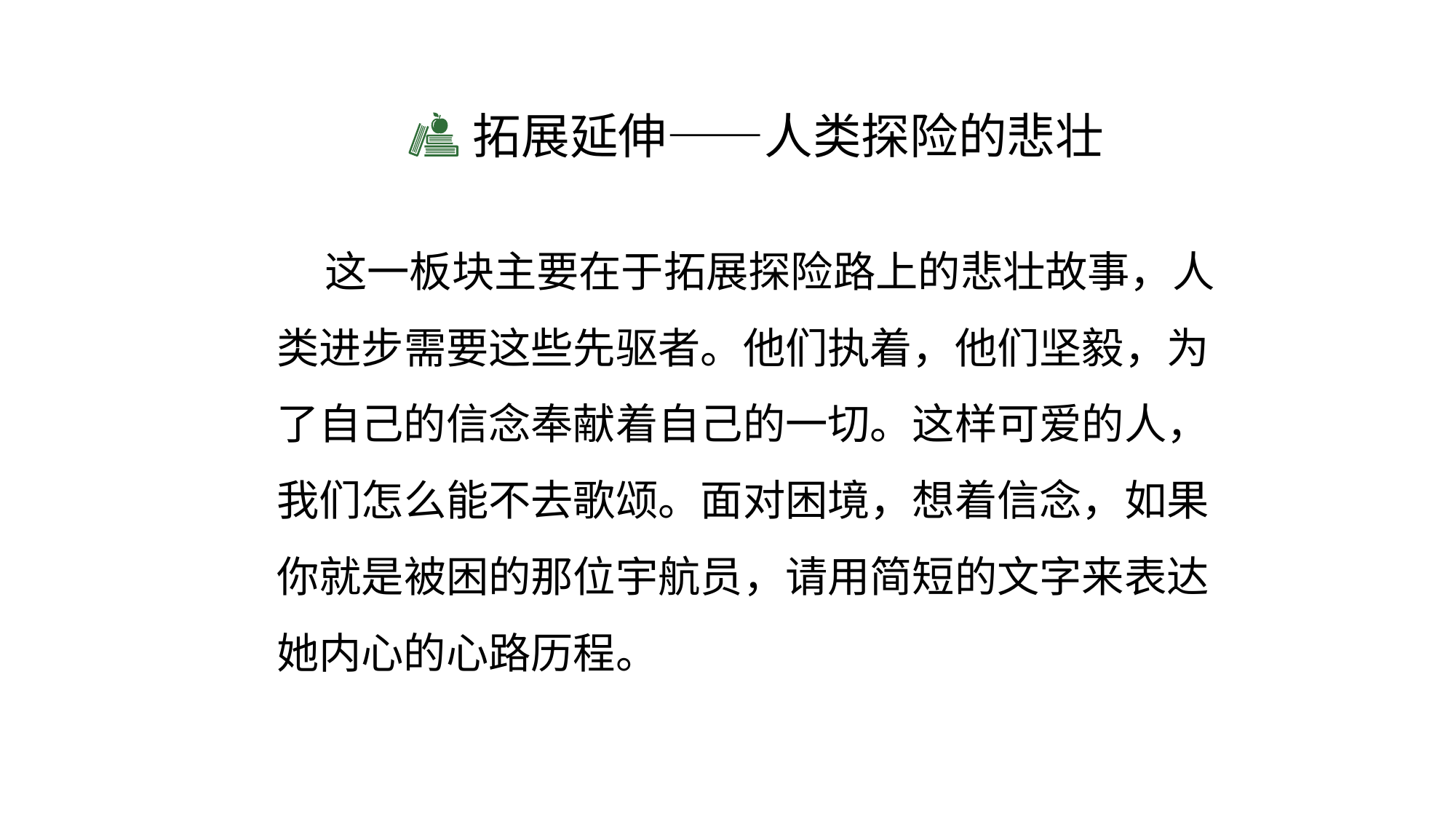

拓展延伸——人类探险的悲壮

    这一板块主要在于拓展探险路上的悲壮故事，人类进步需要这些先驱者。他们执着，他们坚毅，为了自己的信念奉献着自己的一切。这样可爱的人，我们怎么能不去歌颂。面对困境，想着信念，如果你就是被困的那位宇航员，请用简短的文字来表达她内心的心路历程。